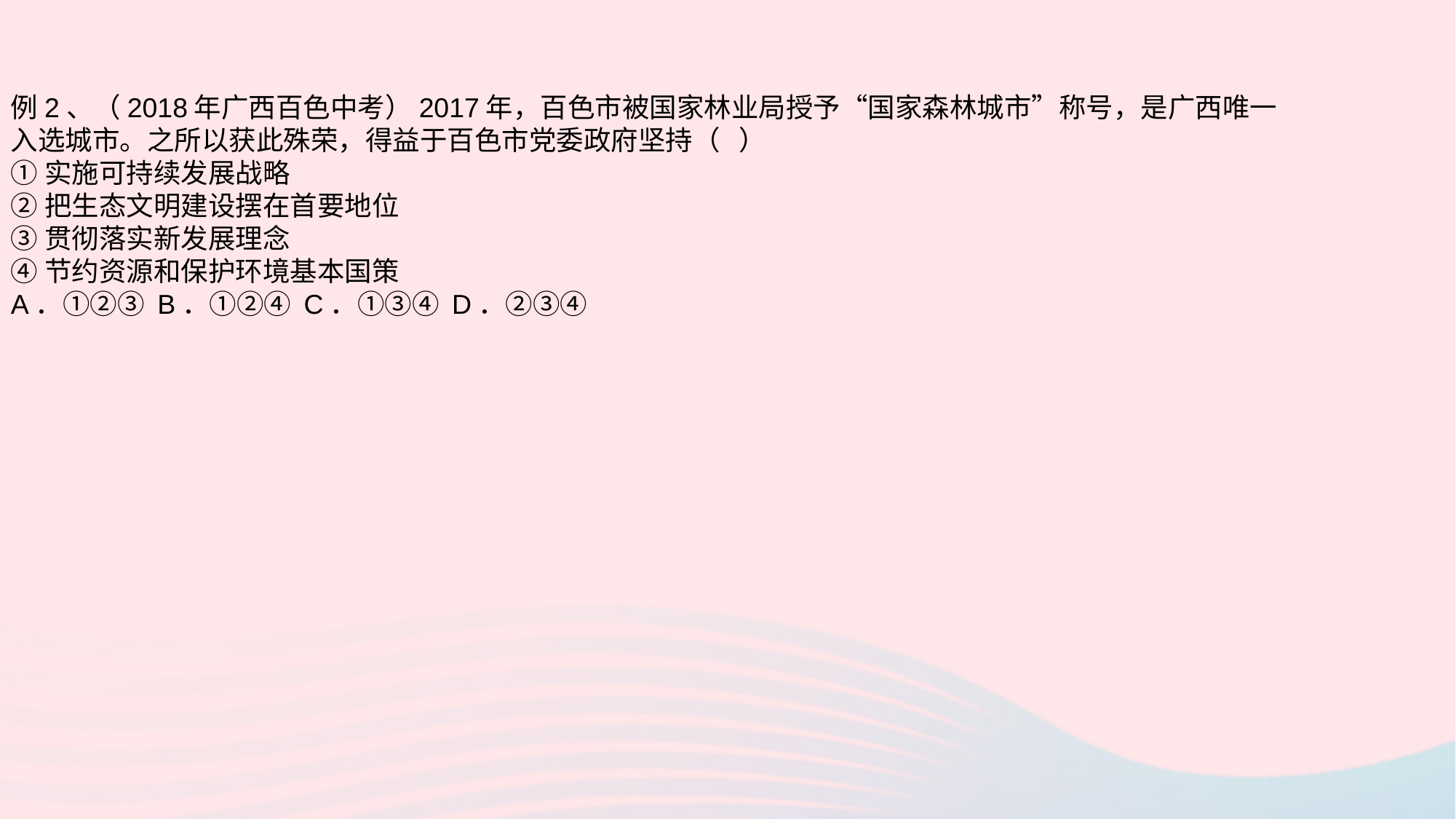

例2、（2018年广西百色中考）2017年，百色市被国家林业局授予“国家森林城市”称号，是广西唯一入选城市。之所以获此殊荣，得益于百色市党委政府坚持（   ）
①实施可持续发展战略
②把生态文明建设摆在首要地位
③贯彻落实新发展理念
④节约资源和保护环境基本国策
A．①②③ B．①②④ C．①③④ D．②③④